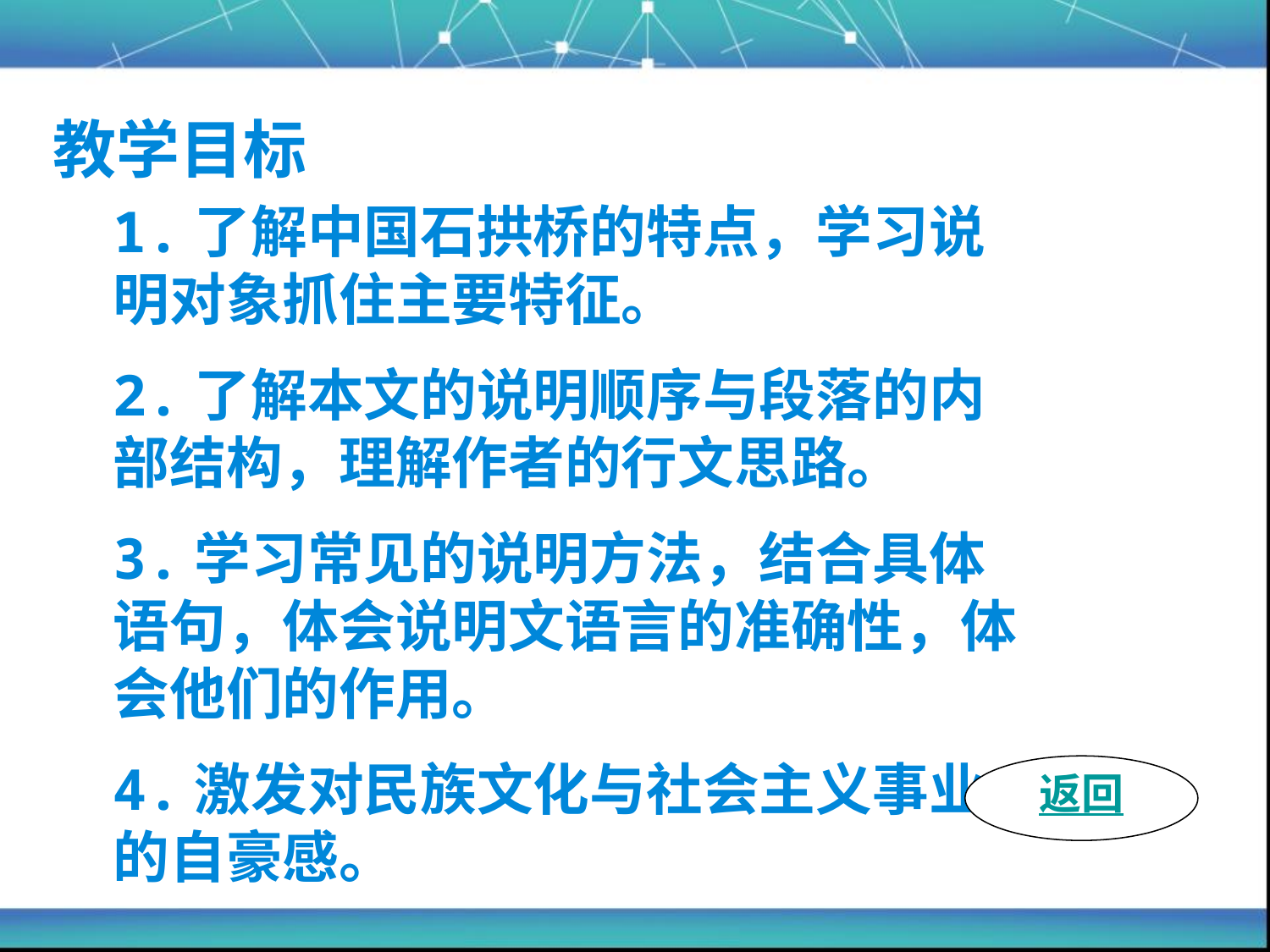

# 教学目标
1.了解中国石拱桥的特点，学习说明对象抓住主要特征。
2.了解本文的说明顺序与段落的内部结构，理解作者的行文思路。
3.学习常见的说明方法，结合具体语句，体会说明文语言的准确性，体会他们的作用。
4.激发对民族文化与社会主义事业的自豪感。
返回